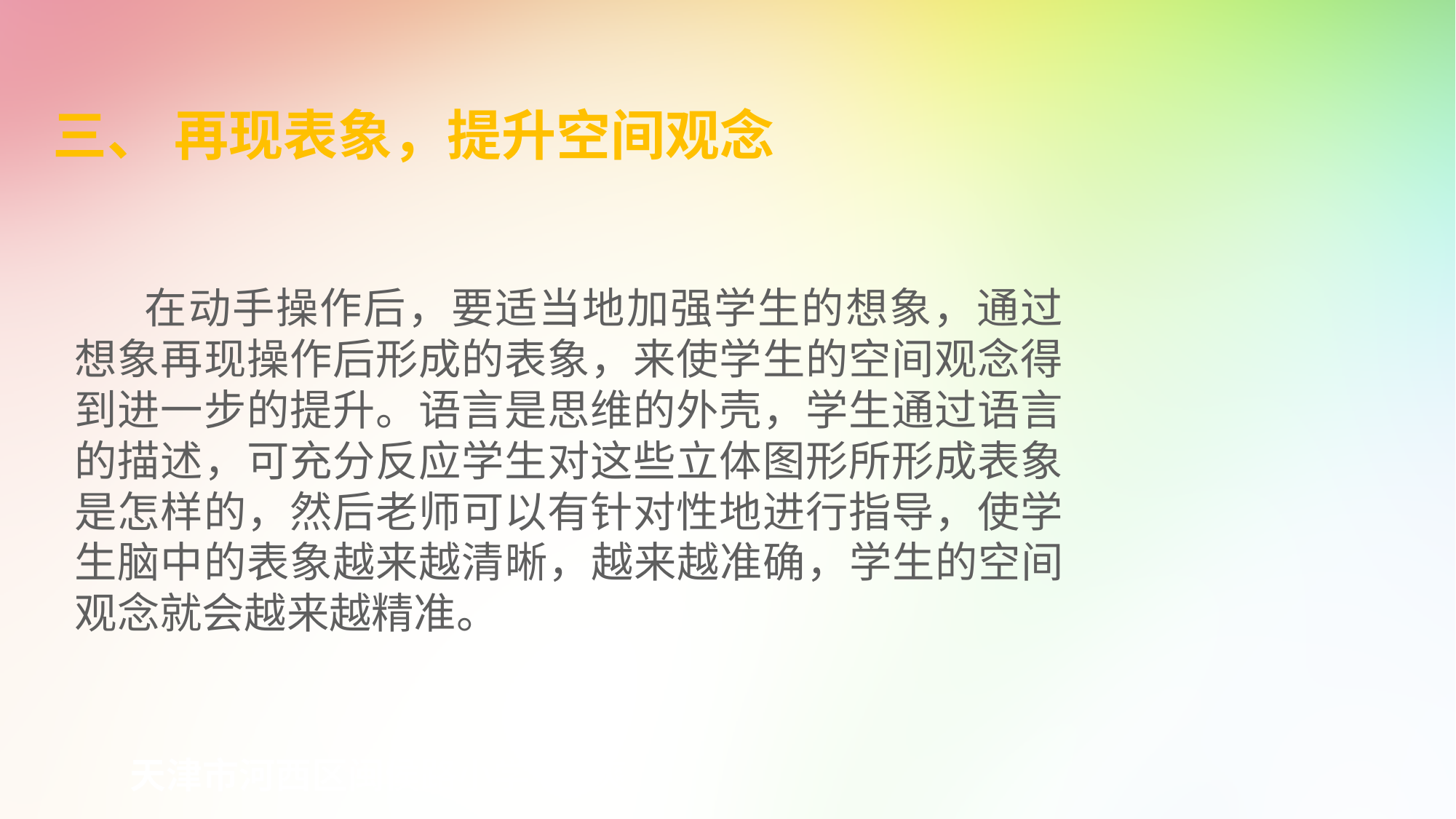

三、 再现表象，提升空间观念
  在动手操作后，要适当地加强学生的想象，通过想象再现操作后形成的表象，来使学生的空间观念得到进一步的提升。语言是思维的外壳，学生通过语言的描述，可充分反应学生对这些立体图形所形成表象是怎样的，然后老师可以有针对性地进行指导，使学生脑中的表象越来越清晰，越来越准确，学生的空间观念就会越来越精准。
天津市河西区闽侯路小学   梁爽